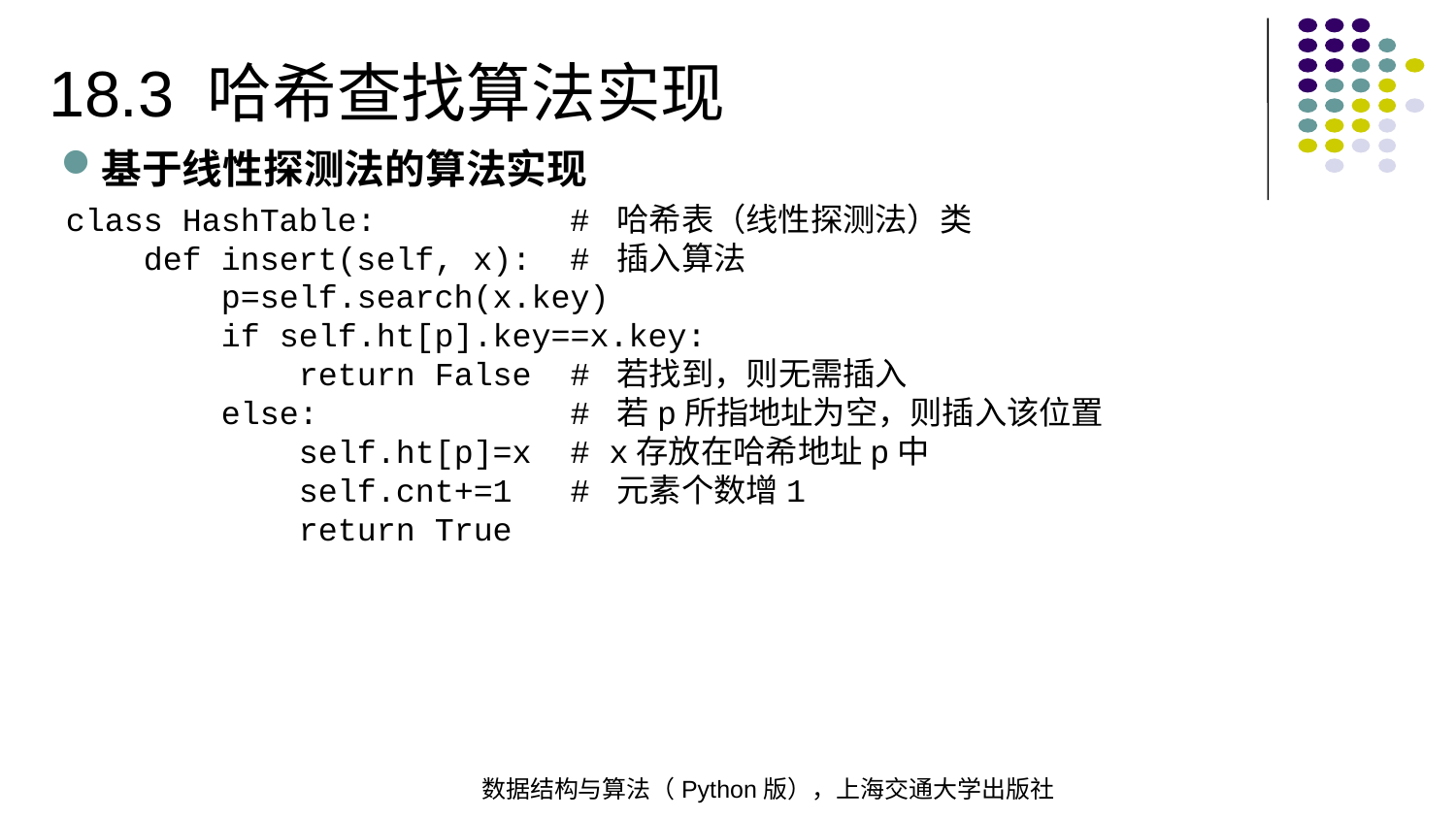

18.3 哈希查找算法实现
基于线性探测法的算法实现
class HashTable:          # 哈希表（线性探测法）类
    def insert(self, x):  # 插入算法
        p=self.search(x.key)
        if self.ht[p].key==x.key:
            return False  # 若找到，则无需插入
        else:             # 若p所指地址为空，则插入该位置
            self.ht[p]=x  # x存放在哈希地址p中
            self.cnt+=1   # 元素个数增1
            return True